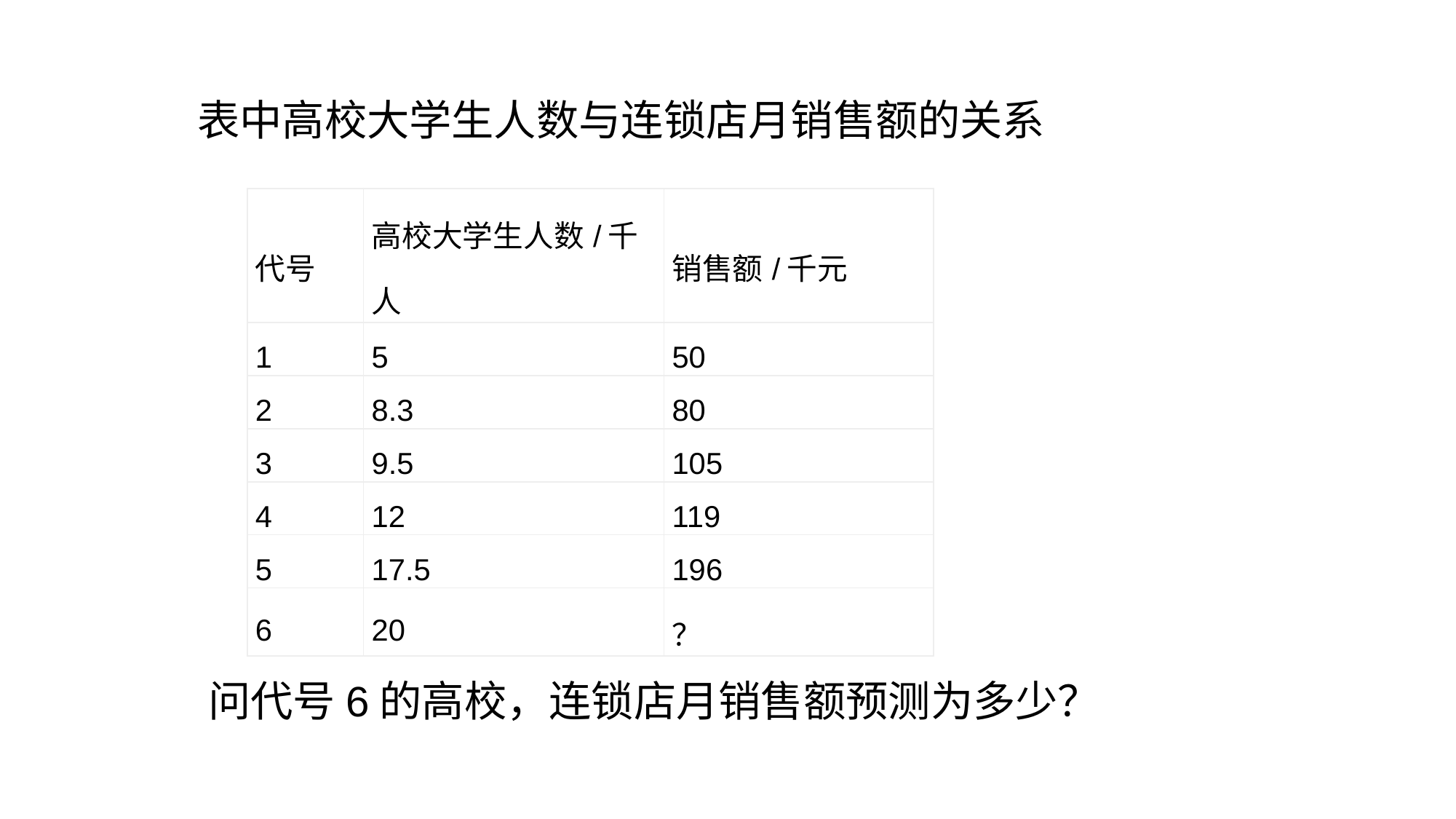

表中高校大学生人数与连锁店月销售额的关系
| 代号 | 高校大学生人数/千人 | 销售额/千元 |
| --- | --- | --- |
| 1 | 5 | 50 |
| 2 | 8.3 | 80 |
| 3 | 9.5 | 105 |
| 4 | 12 | 119 |
| 5 | 17.5 | 196 |
| 6 | 20 | ？ |
问代号6的高校，连锁店月销售额预测为多少？